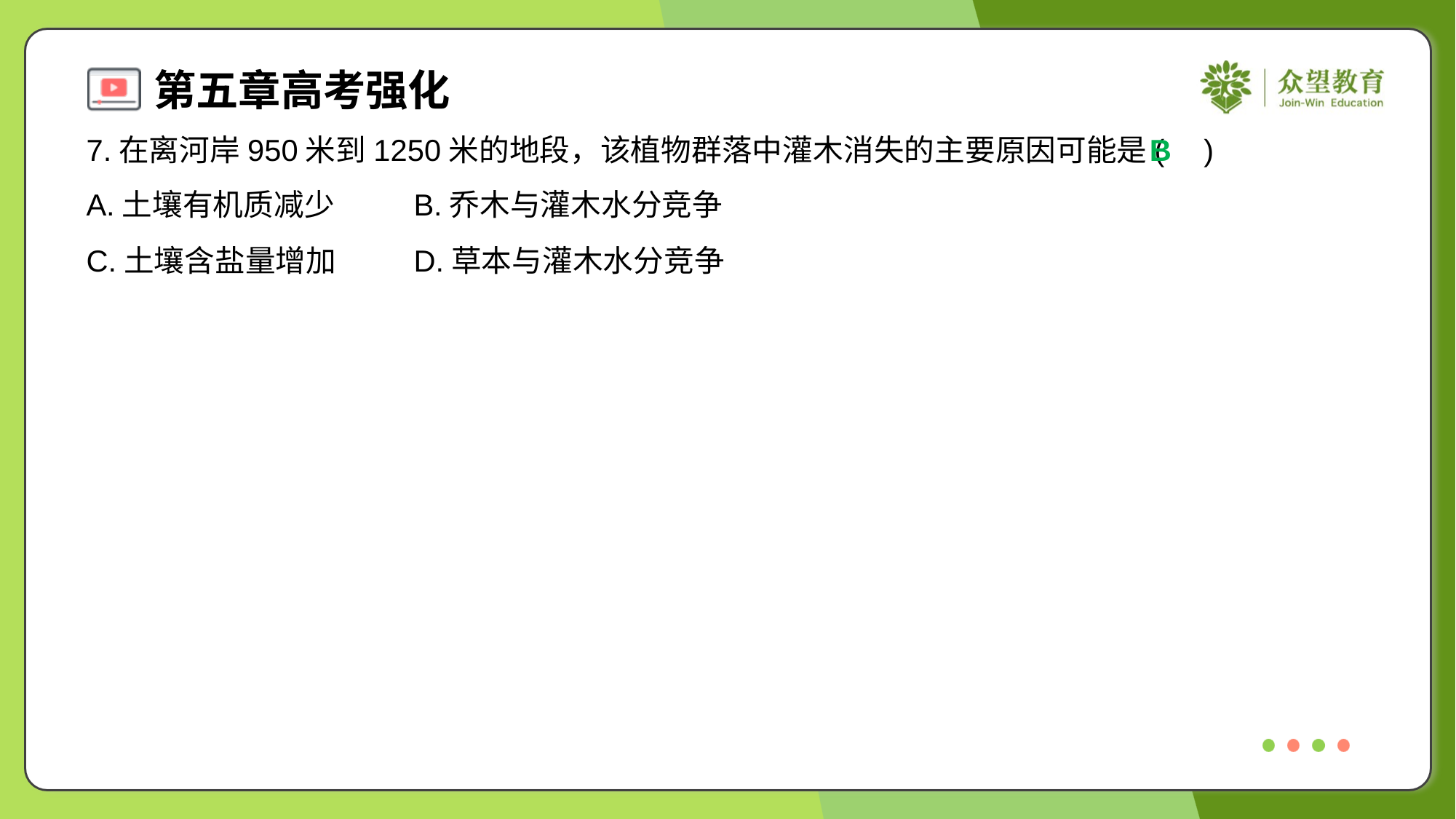

7.在离河岸950米到1250米的地段，该植物群落中灌木消失的主要原因可能是(     )
B
A.土壤有机质减少	B.乔木与灌木水分竞争
C.土壤含盐量增加	D.草本与灌木水分竞争